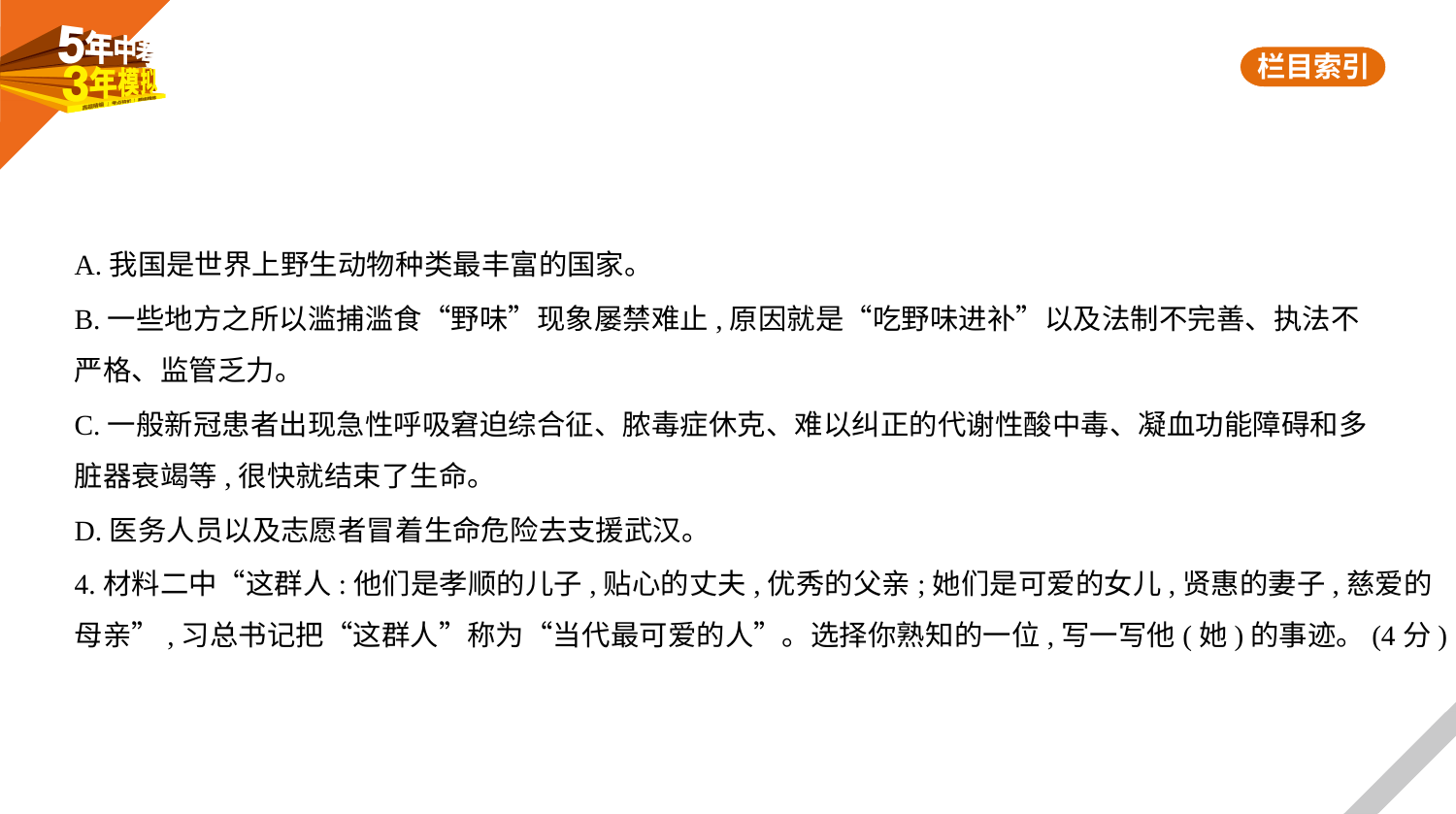

A.我国是世界上野生动物种类最丰富的国家。
B.一些地方之所以滥捕滥食“野味”现象屡禁难止,原因就是“吃野味进补”以及法制不完善、执法不
严格、监管乏力。
C.一般新冠患者出现急性呼吸窘迫综合征、脓毒症休克、难以纠正的代谢性酸中毒、凝血功能障碍和多
脏器衰竭等,很快就结束了生命。
D.医务人员以及志愿者冒着生命危险去支援武汉。
4.材料二中“这群人:他们是孝顺的儿子,贴心的丈夫,优秀的父亲;她们是可爱的女儿,贤惠的妻子,慈爱的
母亲”,习总书记把“这群人”称为“当代最可爱的人”。选择你熟知的一位,写一写他(她)的事迹。(4分)